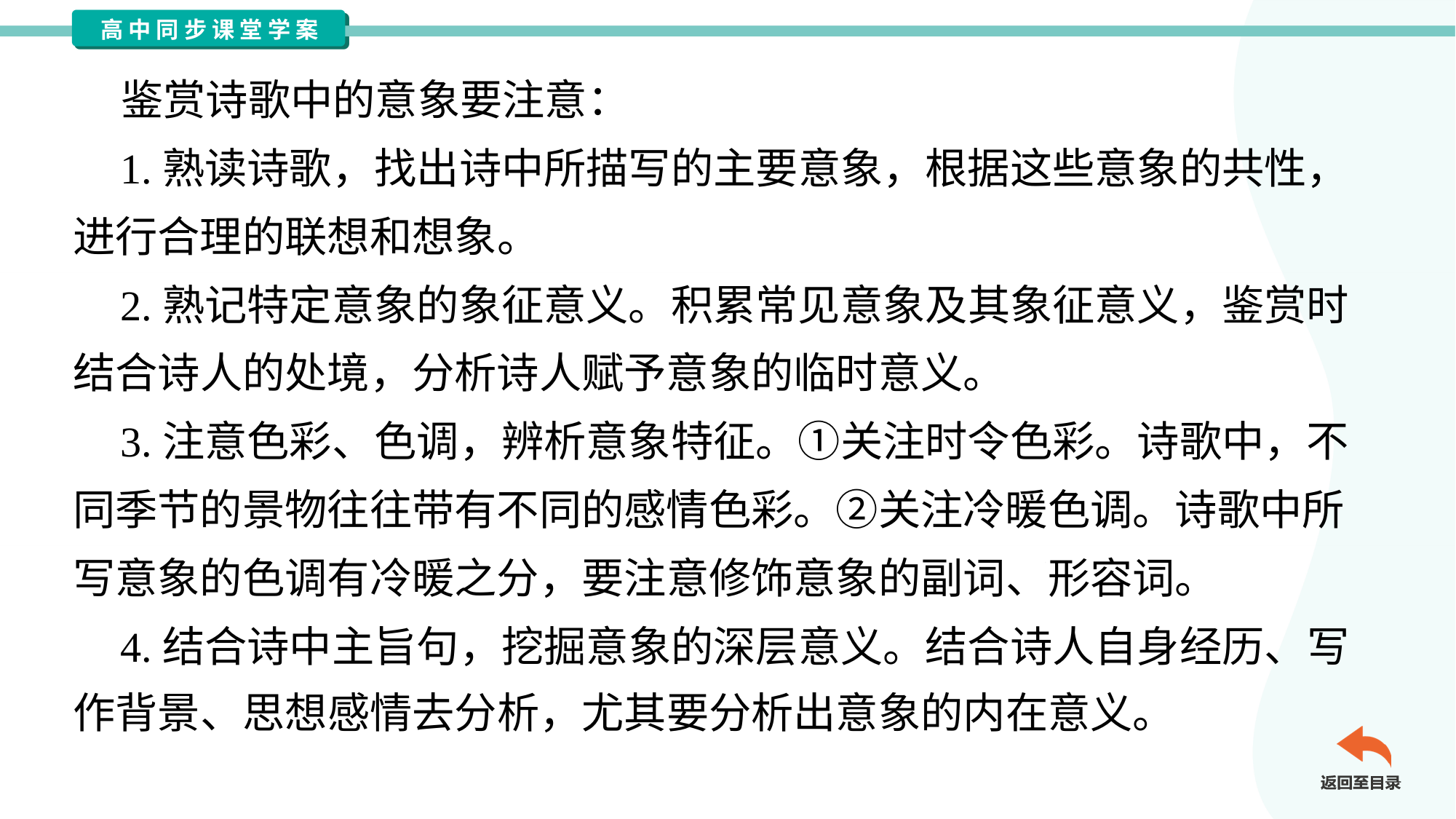

鉴赏诗歌中的意象要注意：
    1.熟读诗歌，找出诗中所描写的主要意象，根据这些意象的共性，
进行合理的联想和想象。
    2.熟记特定意象的象征意义。积累常见意象及其象征意义，鉴赏时
结合诗人的处境，分析诗人赋予意象的临时意义。
    3.注意色彩、色调，辨析意象特征。①关注时令色彩。诗歌中，不
同季节的景物往往带有不同的感情色彩。②关注冷暖色调。诗歌中所
写意象的色调有冷暖之分，要注意修饰意象的副词、形容词。
    4.结合诗中主旨句，挖掘意象的深层意义。结合诗人自身经历、写
作背景、思想感情去分析，尤其要分析出意象的内在意义。